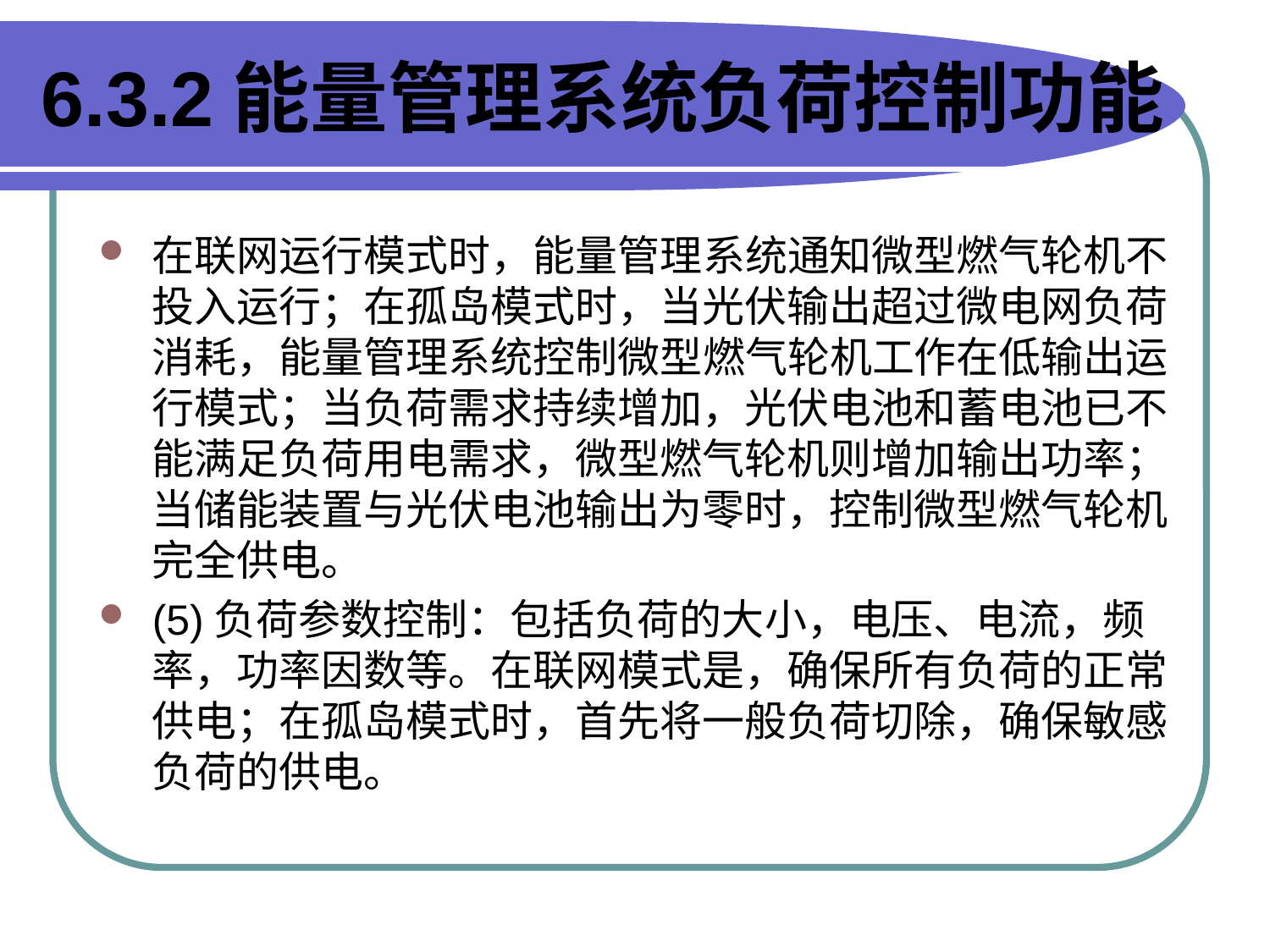

# 6.3.2能量管理系统负荷控制功能
在联网运行模式时，能量管理系统通知微型燃气轮机不投入运行；在孤岛模式时，当光伏输出超过微电网负荷消耗，能量管理系统控制微型燃气轮机工作在低输出运行模式；当负荷需求持续增加，光伏电池和蓄电池已不能满足负荷用电需求，微型燃气轮机则增加输出功率；当储能装置与光伏电池输出为零时，控制微型燃气轮机完全供电。
(5)负荷参数控制：包括负荷的大小，电压、电流，频率，功率因数等。在联网模式是，确保所有负荷的正常供电；在孤岛模式时，首先将一般负荷切除，确保敏感负荷的供电。

120